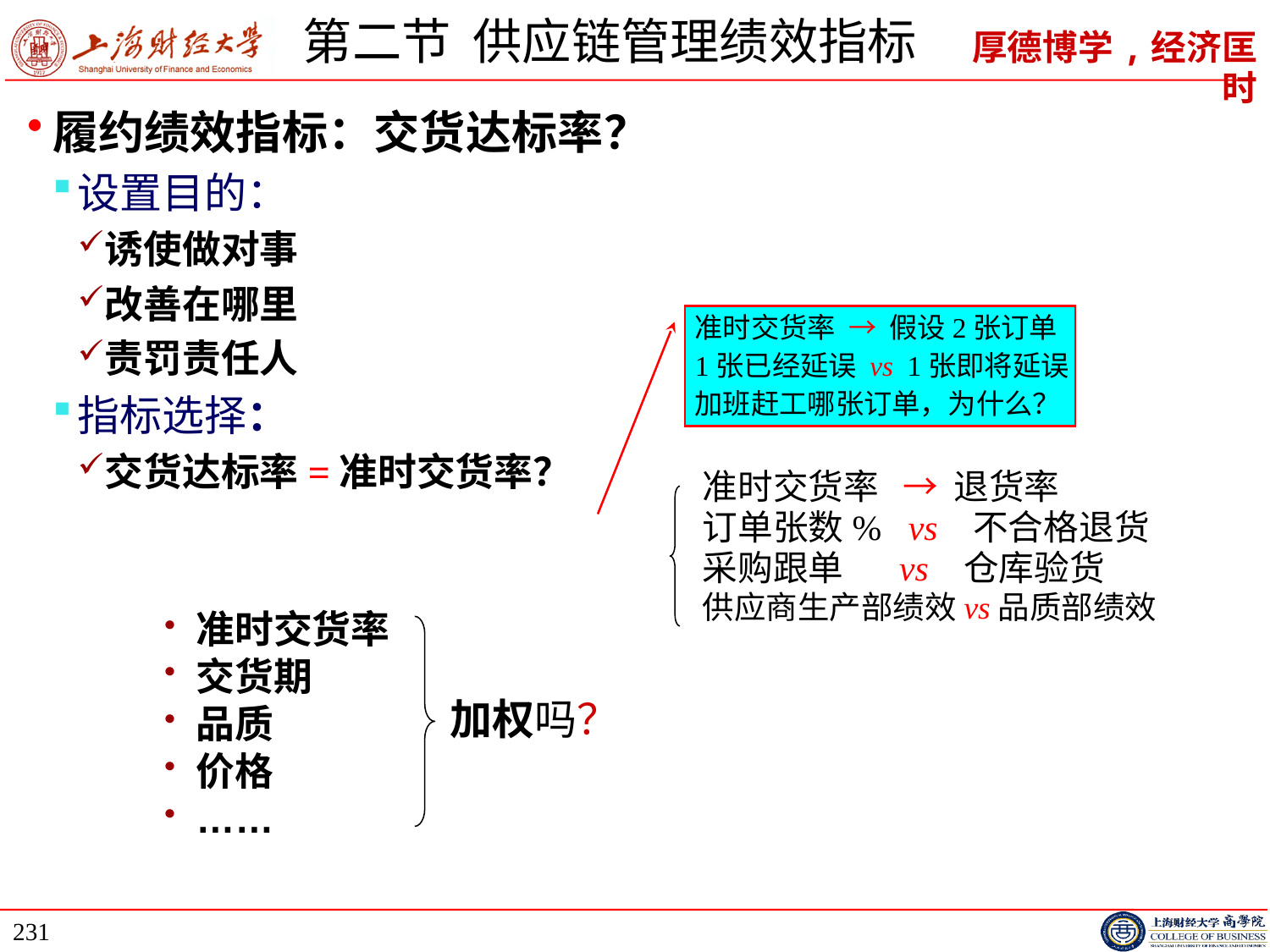

# 第二节  供应链管理绩效指标
履约绩效指标：交货达标率？
设置目的：
诱使做对事
改善在哪里
责罚责任人
指标选择：
交货达标率=准时交货率？
准时交货率  →  假设2张订单
1张已经延误 vs  1张即将延误
加班赶工哪张订单，为什么？
准时交货率   →  退货率
订单张数%   vs   不合格退货
采购跟单      vs   仓库验货
供应商生产部绩效vs品质部绩效

准时交货率
交货期
品质
价格
……

加权吗？
231